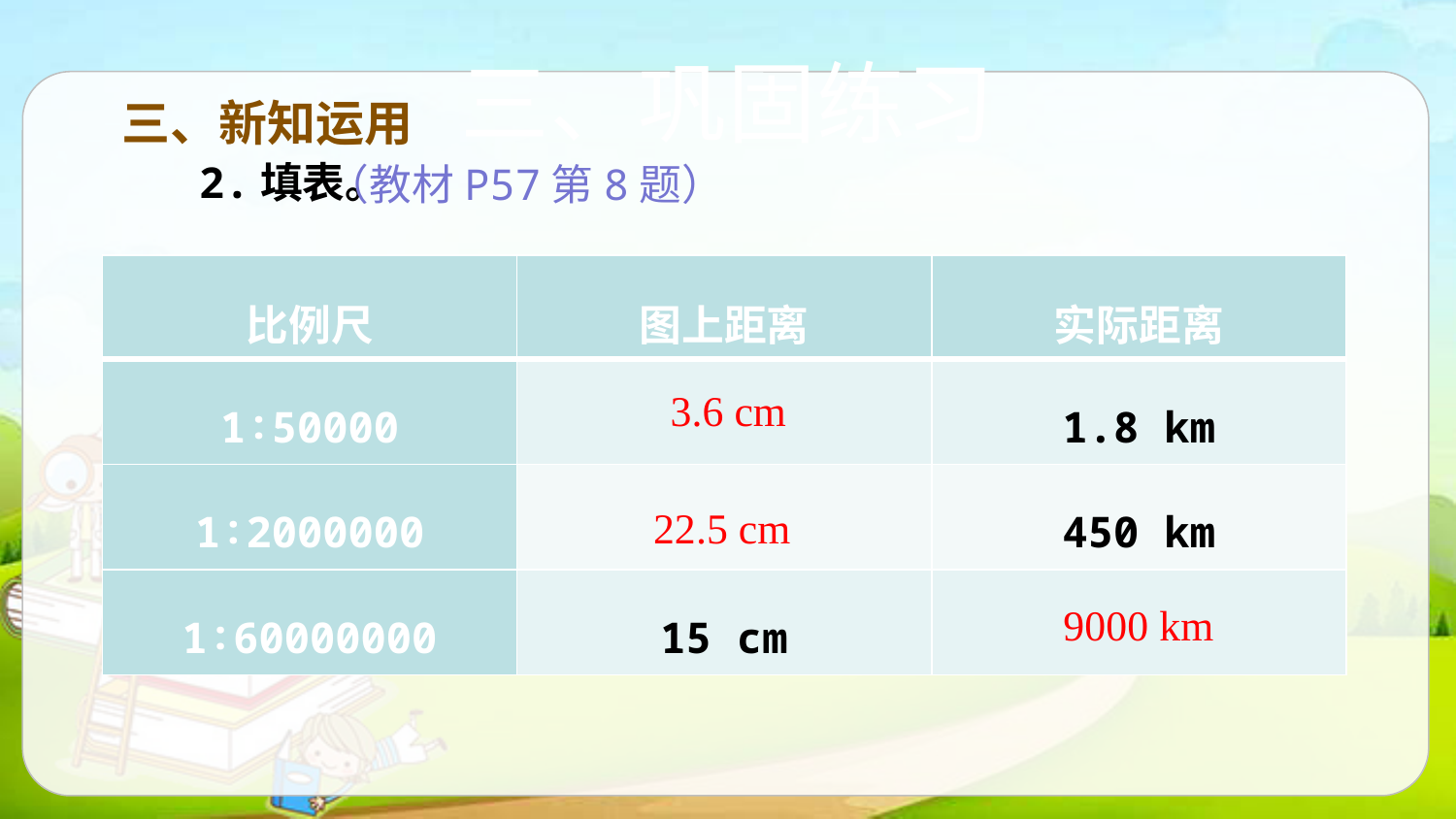

# 三、巩固练习
三、新知运用
2.填表。
（教材P57第8题）
| 比例尺 | 图上距离 | 实际距离 |
| --- | --- | --- |
| 1∶50000 |  | 1.8 km |
| 1∶2000000 |  | 450 km |
| 1∶60000000 | 15 cm |  |
3.6 cm
22.5 cm
9000 km